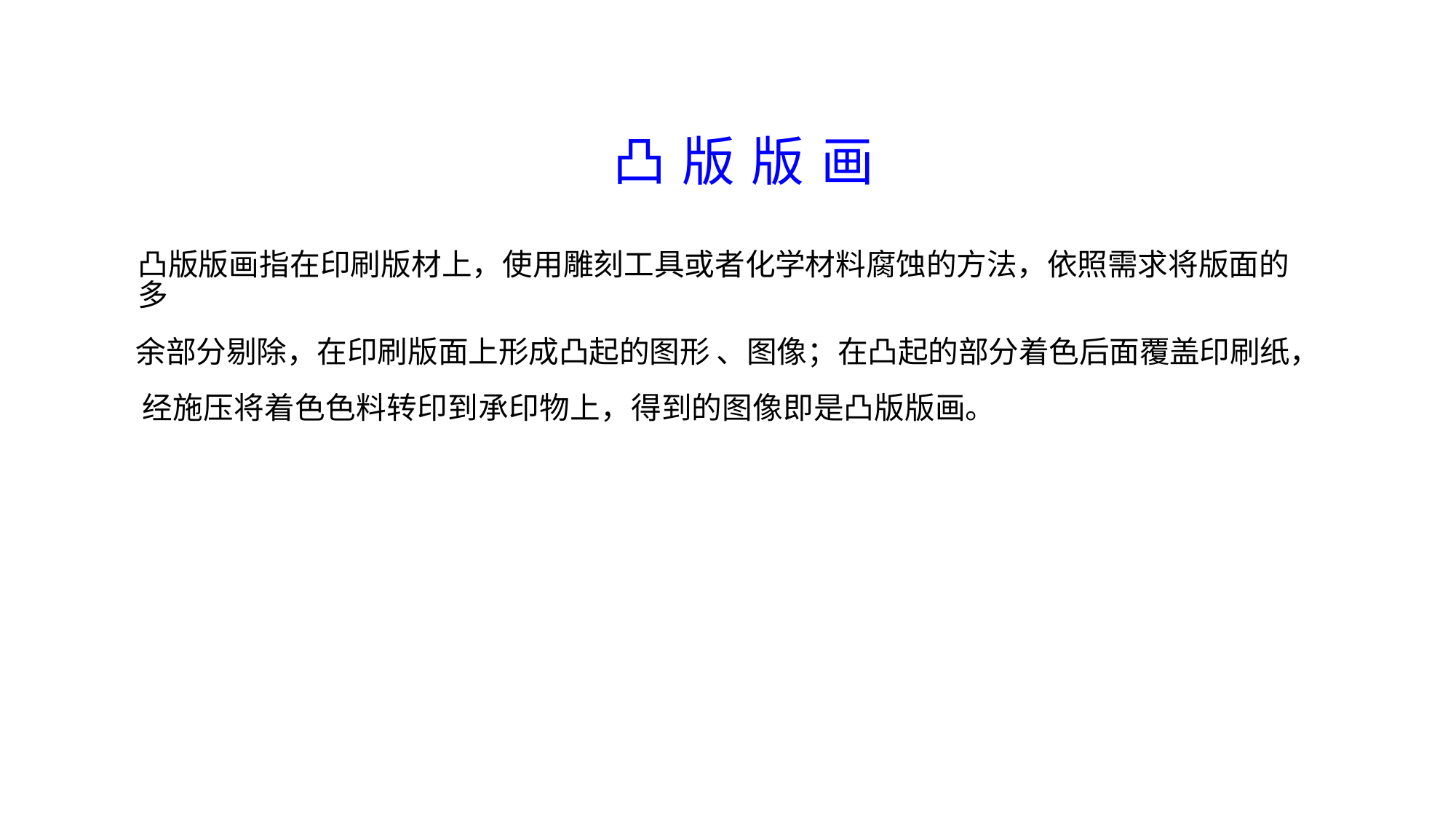

凸 版 版 画

凸版版画指在印刷版材上，使用雕刻工具或者化学材料腐蚀的方法，依照需求将版面的多
余部分剔除，在印刷版面上形成凸起的图形 、图像；在凸起的部分着色后面覆盖印刷纸， 经施压将着色色料转印到承印物上，得到的图像即是凸版版画。